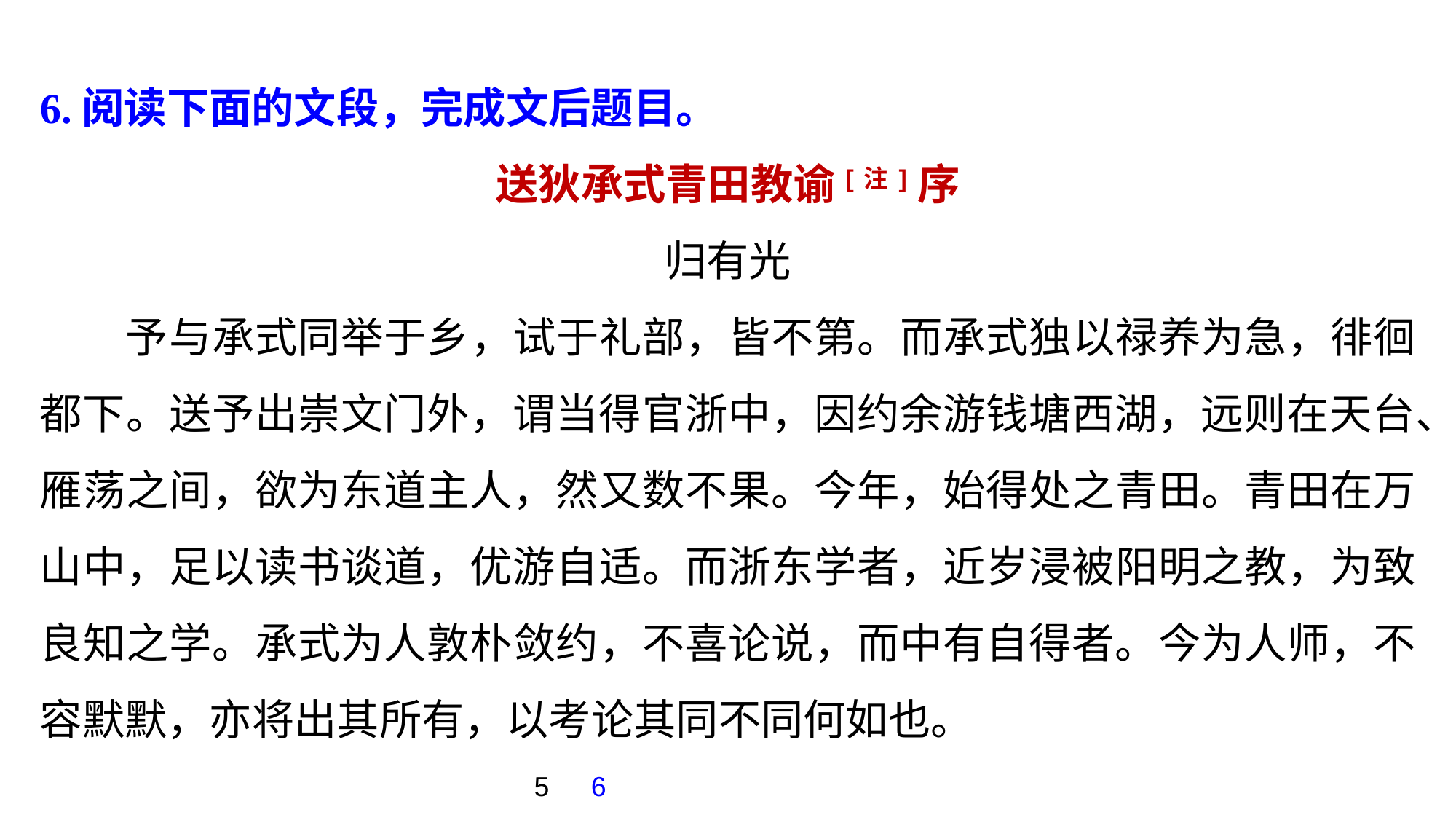

6.阅读下面的文段，完成文后题目。
送狄承式青田教谕[注]序
归有光
予与承式同举于乡，试于礼部，皆不第。而承式独以禄养为急，徘徊都下。送予出崇文门外，谓当得官浙中，因约余游钱塘西湖，远则在天台、雁荡之间，欲为东道主人，然又数不果。今年，始得处之青田。青田在万山中，足以读书谈道，优游自适。而浙东学者，近岁浸被阳明之教，为致良知之学。承式为人敦朴敛约，不喜论说，而中有自得者。今为人师，不容默默，亦将出其所有，以考论其同不同何如也。
5
6